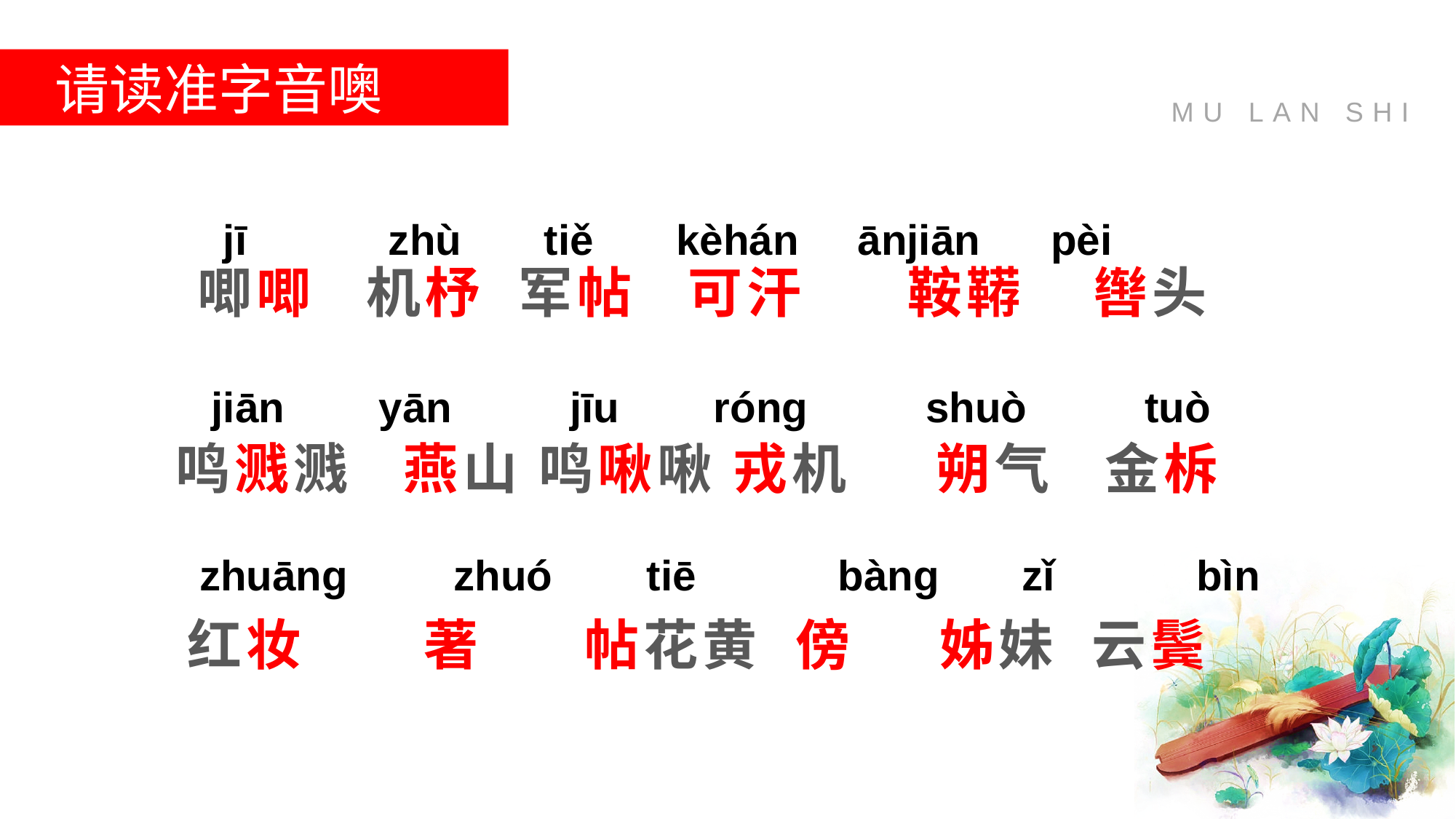

请读准字音噢
              jī            zhù       tiě       kèhán     ānjiān      pèi
             jiān        yān          jīu        róng          shuò          tuò
            zhuāng         zhuó        tiē            bàng       zǐ            bìn
唧唧   机杼  军帖   可汗      鞍鞯    辔头
鸣溅溅   燕山 鸣啾啾 戎机     朔气   金柝
 红妆       著      帖花黄  傍     姊妹  云鬓